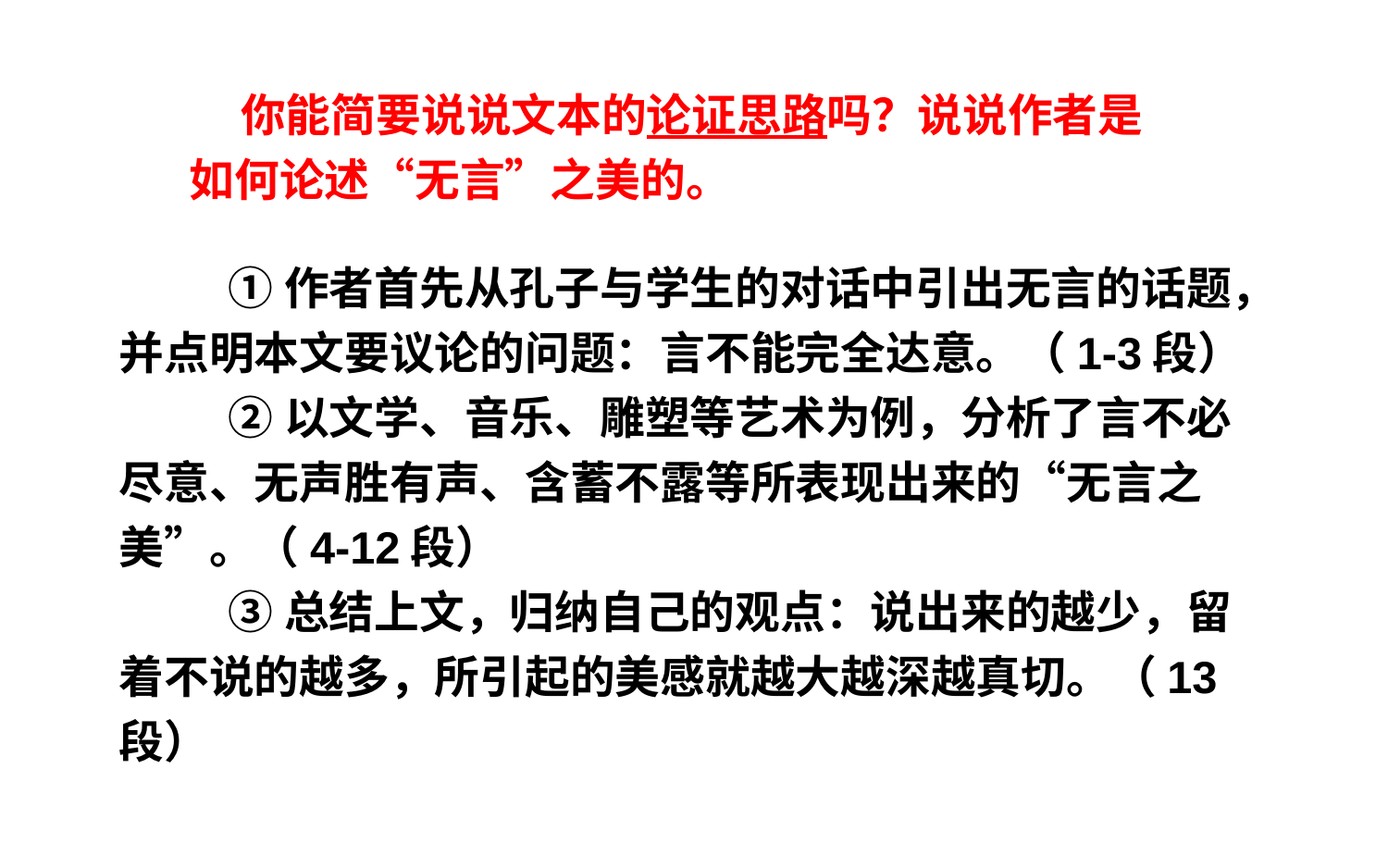

你能简要说说文本的论证思路吗？说说作者是如何论述“无言”之美的。
①作者首先从孔子与学生的对话中引出无言的话题，并点明本文要议论的问题：言不能完全达意。（1-3段）
②以文学、音乐、雕塑等艺术为例，分析了言不必尽意、无声胜有声、含蓄不露等所表现出来的“无言之美”。（4-12段）
③总结上文，归纳自己的观点：说出来的越少，留着不说的越多，所引起的美感就越大越深越真切。（13段）